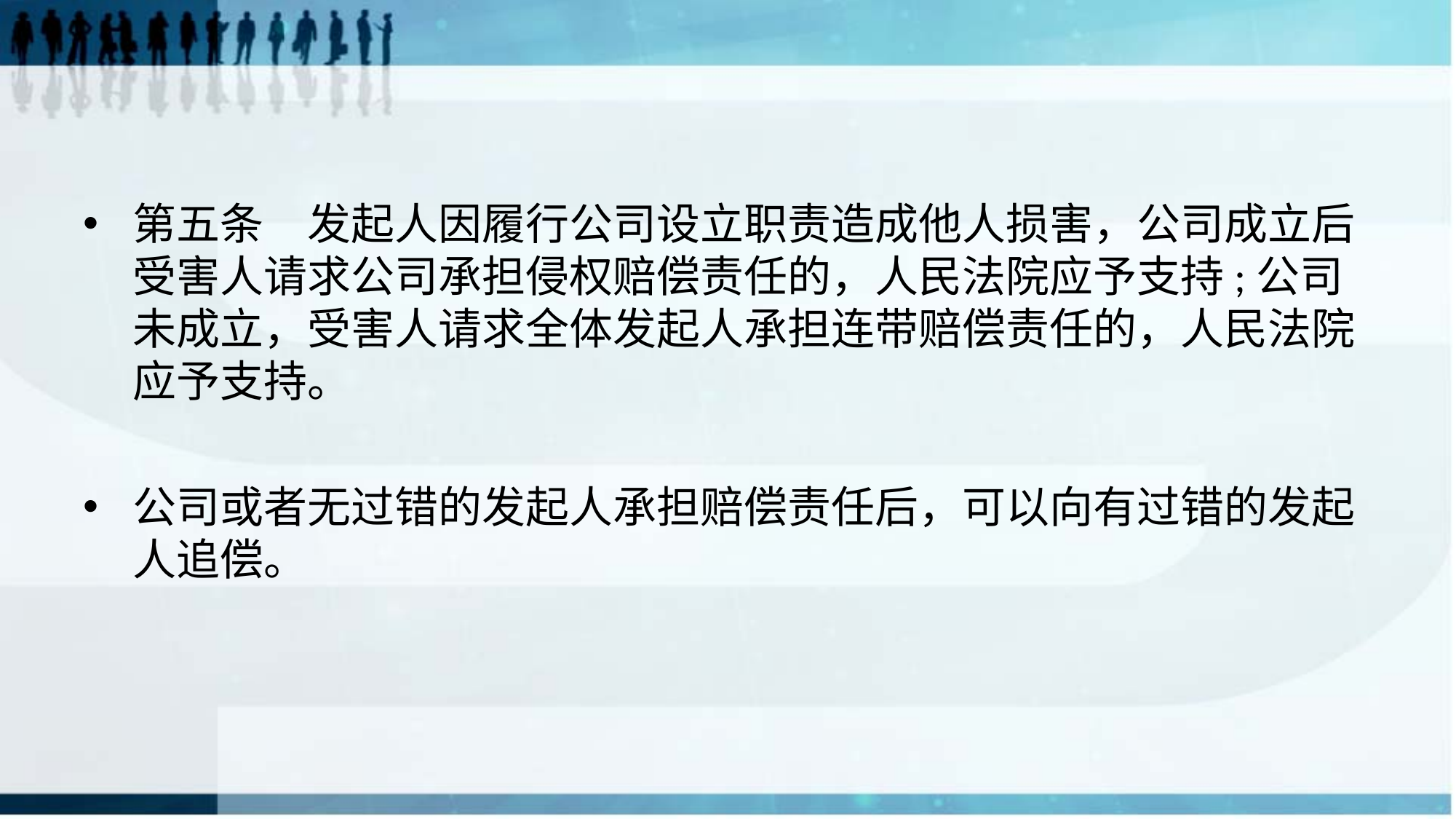

#
第五条　发起人因履行公司设立职责造成他人损害，公司成立后受害人请求公司承担侵权赔偿责任的，人民法院应予支持;公司未成立，受害人请求全体发起人承担连带赔偿责任的，人民法院应予支持。

公司或者无过错的发起人承担赔偿责任后，可以向有过错的发起人追偿。